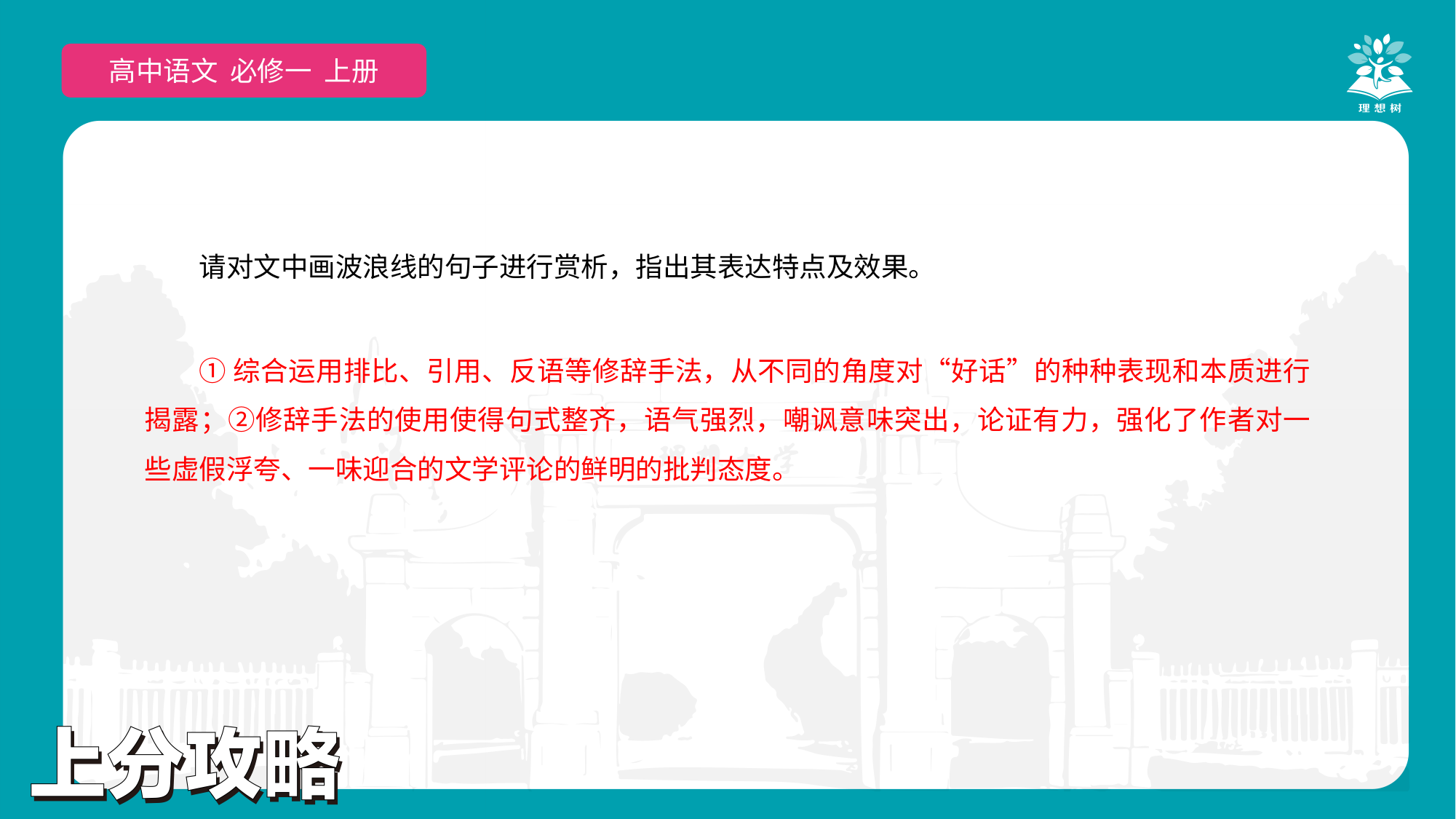

高中语文  必修一  上册
请对文中画波浪线的句子进行赏析，指出其表达特点及效果。
①综合运用排比、引用、反语等修辞手法，从不同的角度对“好话”的种种表现和本质进行揭露；②修辞手法的使用使得句式整齐，语气强烈，嘲讽意味突出，论证有力，强化了作者对一些虚假浮夸、一味迎合的文学评论的鲜明的批判态度。